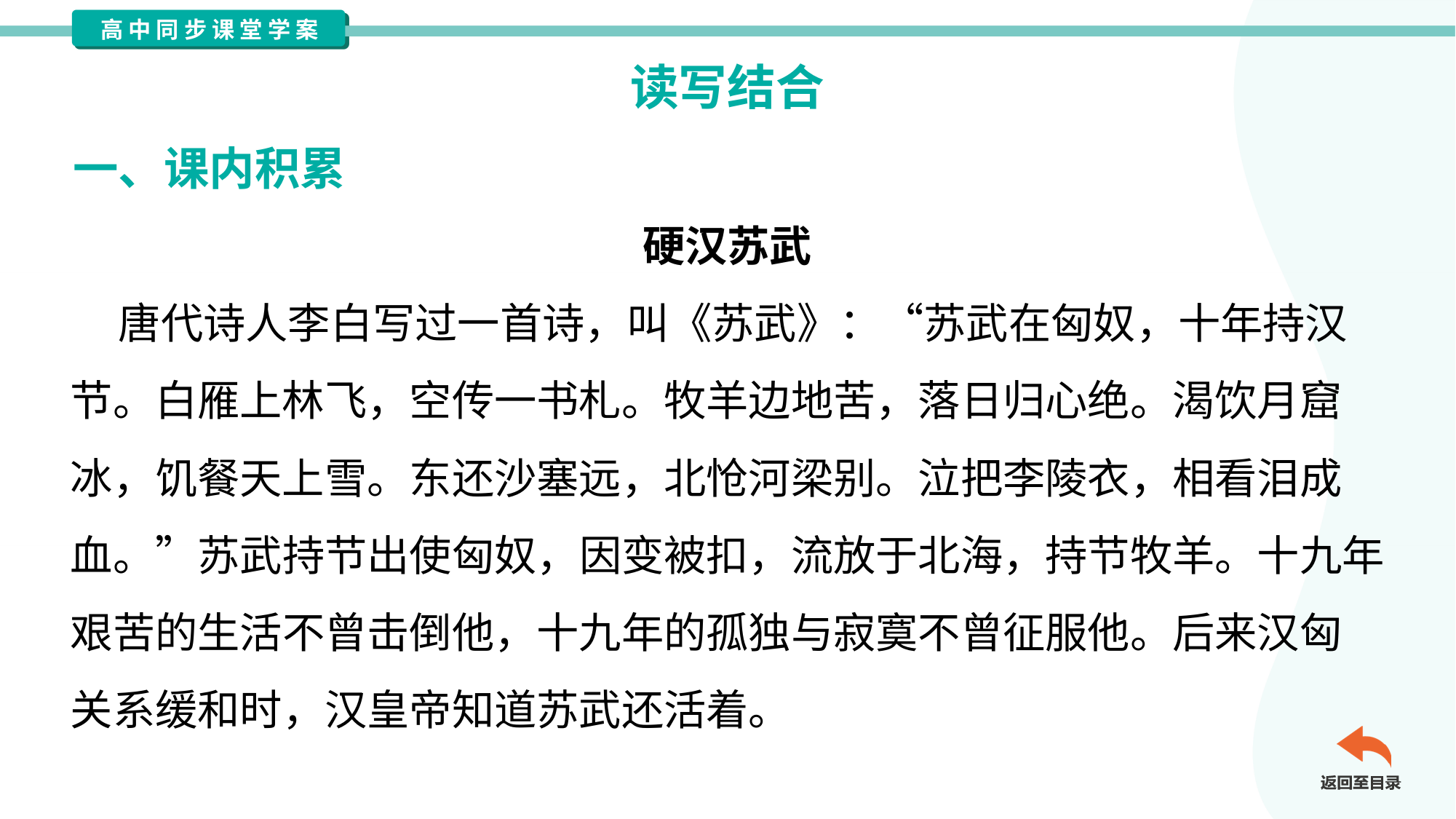

读写结合
一、课内积累
硬汉苏武
    唐代诗人李白写过一首诗，叫《苏武》：“苏武在匈奴，十年持汉
节。白雁上林飞，空传一书札。牧羊边地苦，落日归心绝。渴饮月窟
冰，饥餐天上雪。东还沙塞远，北怆河梁别。泣把李陵衣，相看泪成
血。”苏武持节出使匈奴，因变被扣，流放于北海，持节牧羊。十九年
艰苦的生活不曾击倒他，十九年的孤独与寂寞不曾征服他。后来汉匈
关系缓和时，汉皇帝知道苏武还活着。